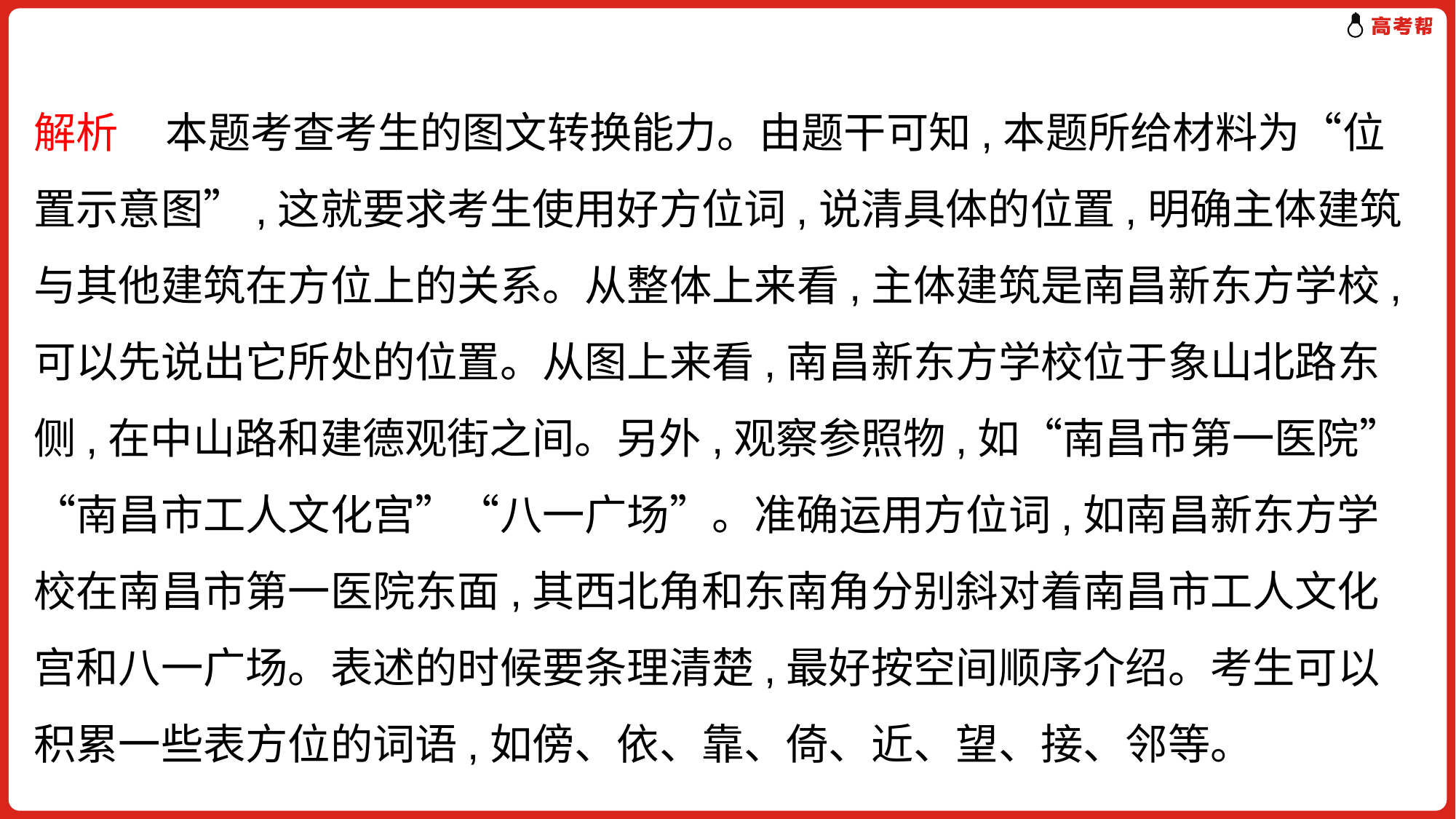

解析     本题考查考生的图文转换能力。由题干可知,本题所给材料为“位置示意图”,这就要求考生使用好方位词,说清具体的位置,明确主体建筑与其他建筑在方位上的关系。从整体上来看,主体建筑是南昌新东方学校,可以先说出它所处的位置。从图上来看,南昌新东方学校位于象山北路东侧,在中山路和建德观街之间。另外,观察参照物,如“南昌市第一医院”“南昌市工人文化宫”“八一广场”。准确运用方位词,如南昌新东方学校在南昌市第一医院东面,其西北角和东南角分别斜对着南昌市工人文化宫和八一广场。表述的时候要条理清楚,最好按空间顺序介绍。考生可以积累一些表方位的词语,如傍、依、靠、倚、近、望、接、邻等。